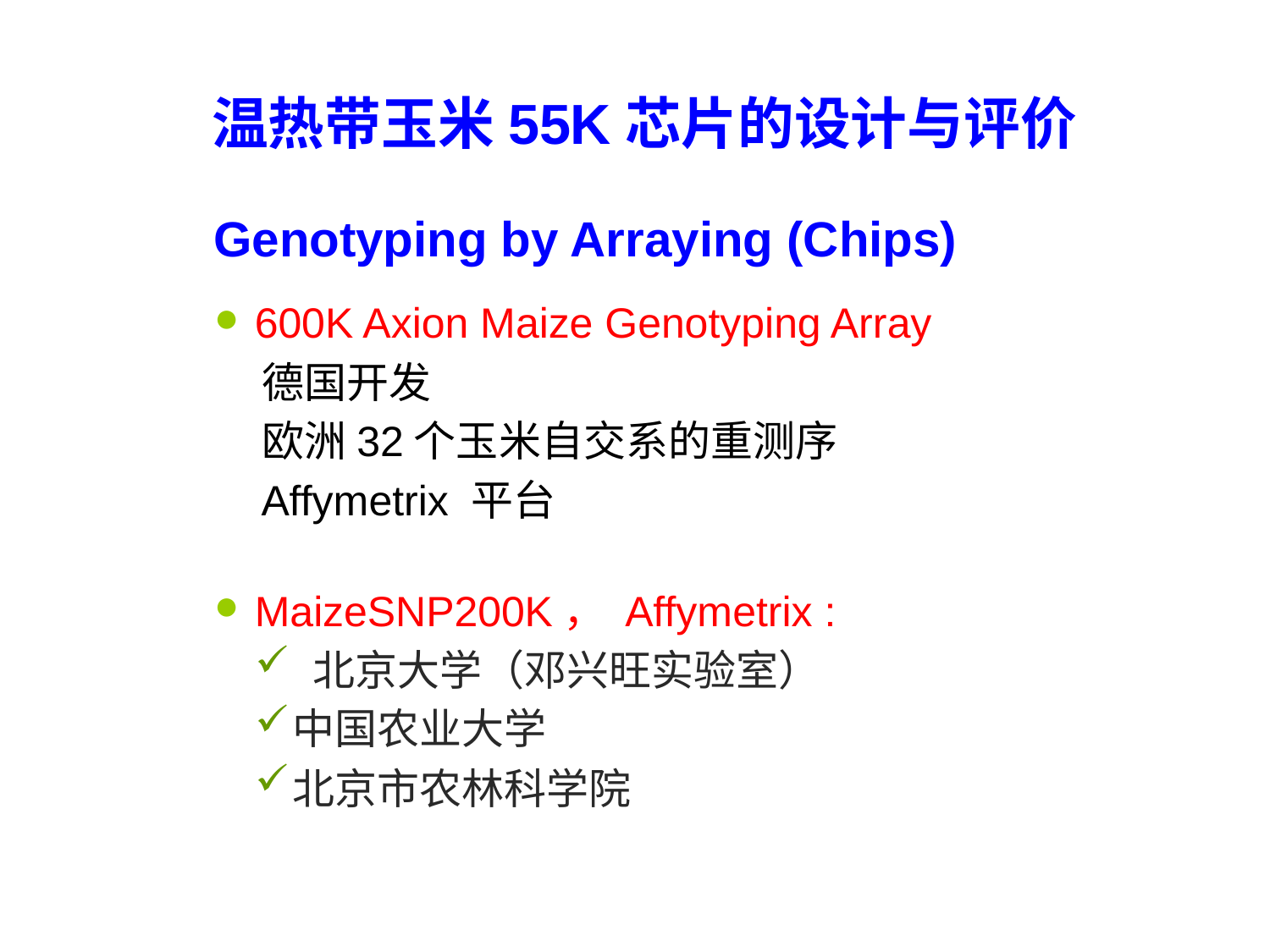

温热带玉米55K芯片的设计与评价

Genotyping by Arraying (Chips)
600K Axion Maize Genotyping Array
    德国开发
    欧洲32个玉米自交系的重测序
    Affymetrix 平台
MaizeSNP200K， Affymetrix :
 北京大学（邓兴旺实验室）
中国农业大学
北京市农林科学院